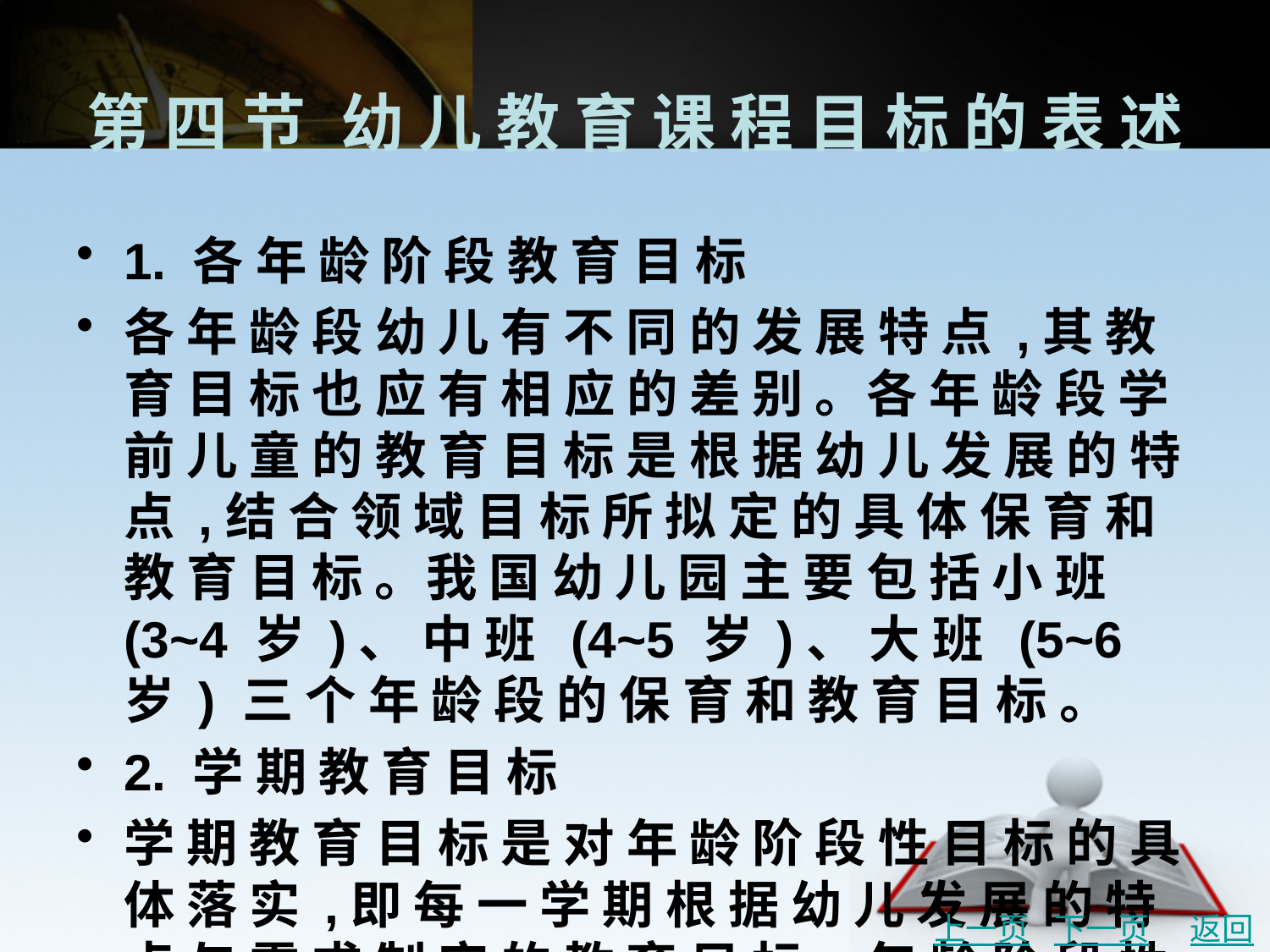

# 第 四 节	幼 儿 教 育 课 程 目 标 的 表 述
1. 各 年 龄 阶 段 教 育 目 标
各 年 龄 段 幼 儿 有 不 同 的 发 展 特 点 ,其 教 育 目 标 也 应 有 相 应 的 差 别 。各 年 龄 段 学 前 儿 童 的 教 育 目 标 是 根 据 幼 儿 发 展 的 特 点 ,结 合 领 域 目 标 所 拟 定 的 具 体 保 育 和 教 育 目 标 。我 国 幼 儿 园 主 要 包 括 小 班  (3~4 岁 )、 中 班  (4~5 岁 )、 大 班  (5~6 岁 ) 三 个 年 龄 段 的 保 育 和 教 育 目 标 。
2. 学 期 教 育 目 标
学 期 教 育 目 标 是 对 年 龄 阶 段 性 目 标 的 具 体 落 实 ,即 每 一 学 期 根 据 幼 儿 发 展 的 特 点 与 需 求 制 定 的 教 育 目 标 。年 龄 阶 段 性 目 标 要 求 进 一 步 分 解 为 学 期 目 标 才 能 使 教 育 的 具 体 活 动 有 更 具 体 的 操 作 指 导 。

上一页
下一页
返回